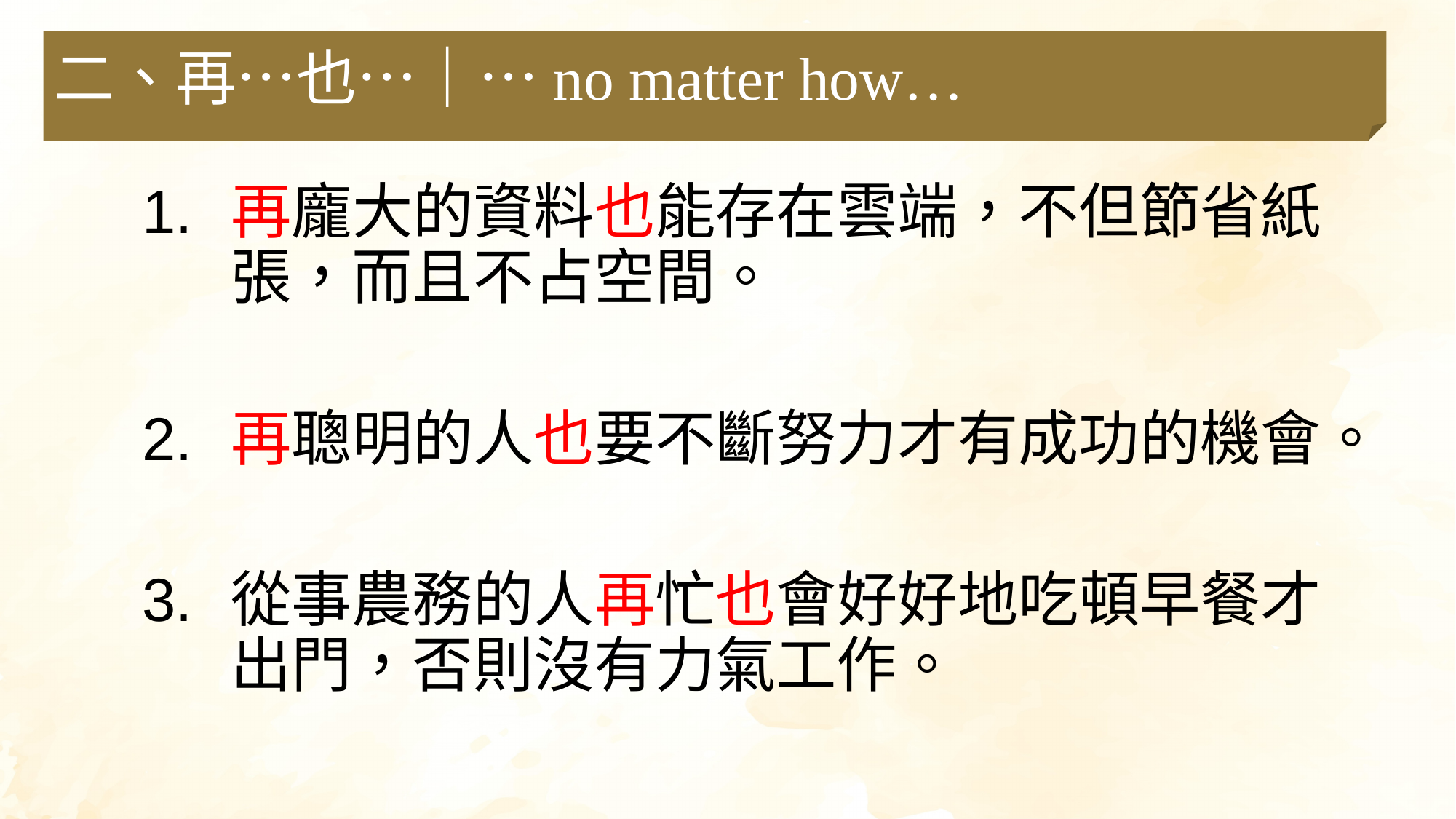

二、再…也…｜…no matter how…
再龐大的資料也能存在雲端，不但節省紙張，而且不占空間。

再聰明的人也要不斷努力才有成功的機會。

從事農務的人再忙也會好好地吃頓早餐才出門，否則沒有力氣工作。